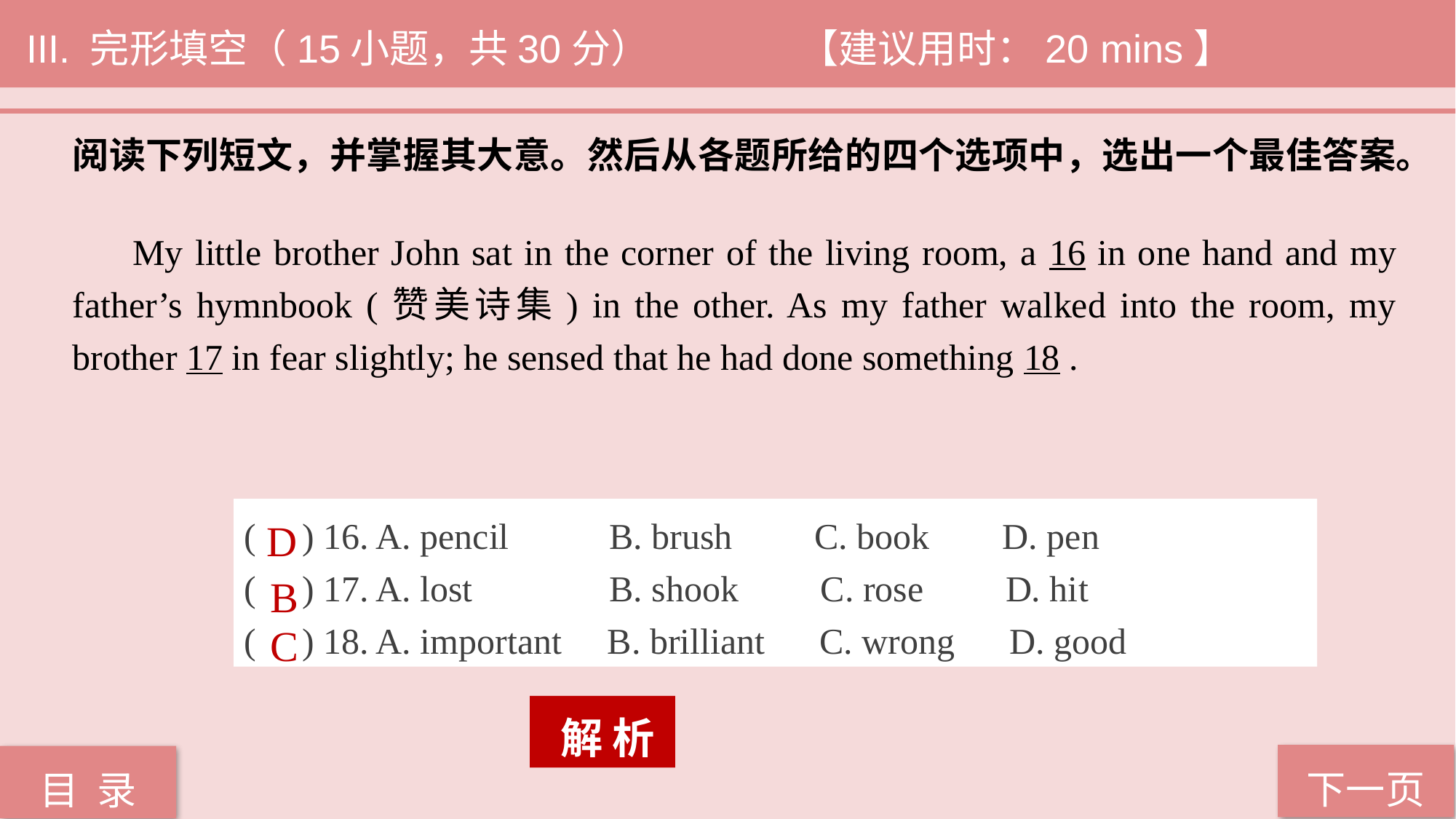

III. 完形填空（15小题，共30分） 		 【建议用时：20 mins】
阅读下列短文，并掌握其大意。然后从各题所给的四个选项中，选出一个最佳答案。
     My little brother John sat in the corner of the living room, a 16 in one hand and my father’s hymnbook (赞美诗集) in the other. As my father walked into the room, my brother 17 in fear slightly; he sensed that he had done something 18 .
(     ) 16. A. pencil           B. brush         C. book        D. pen
(     ) 17. A. lost               B. shook         C. rose         D. hit
(     ) 18. A. important     B. brilliant      C. wrong      D. good
D
B
C
 解 析